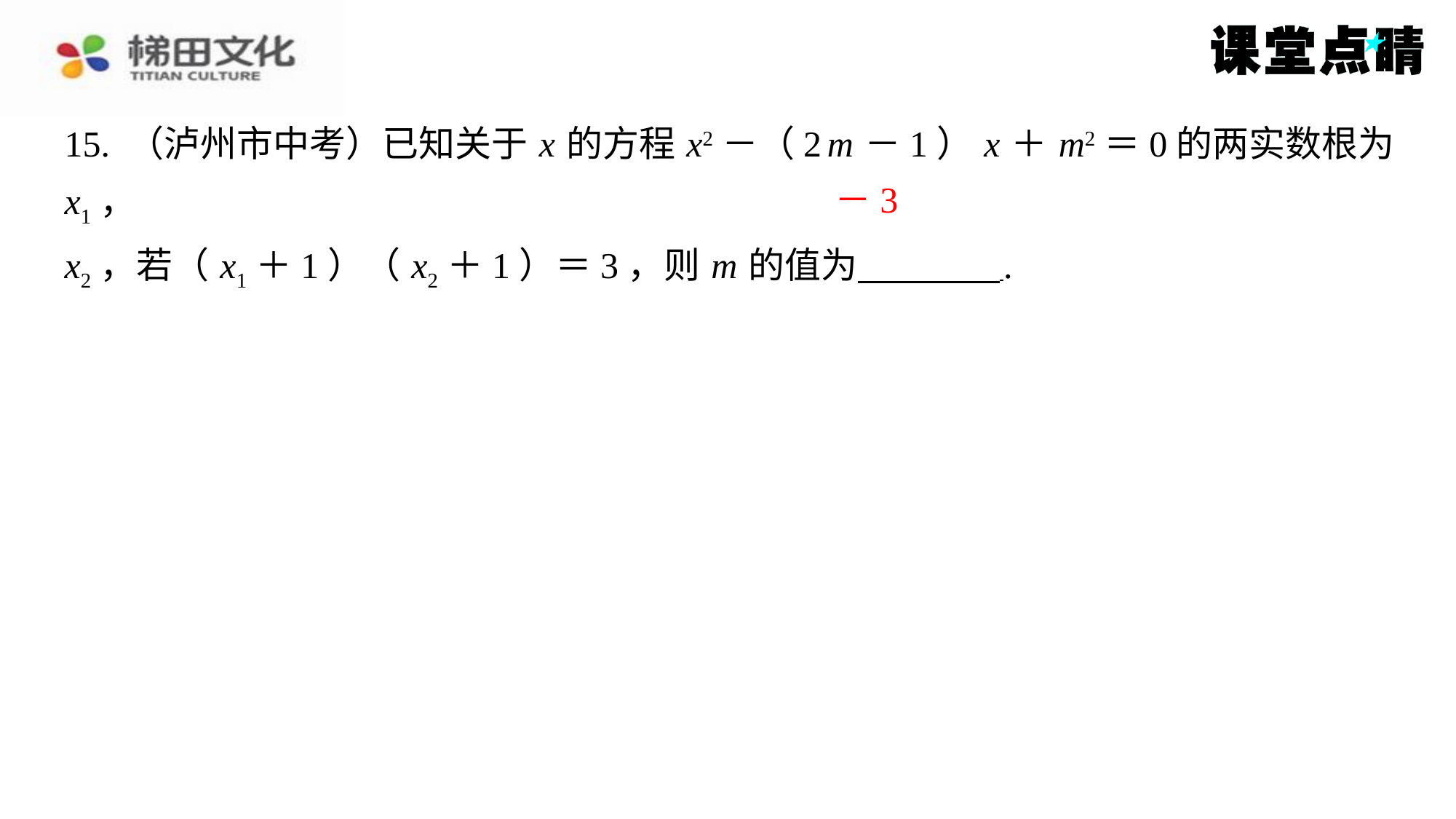

15. （泸州市中考）已知关于 x 的方程 x2－（2 m －1） x ＋ m2＝0的两实数根为 x1，
x2，若（ x1＋1）（ x2＋1）＝3，则 m 的值为                      ⁠.
－3